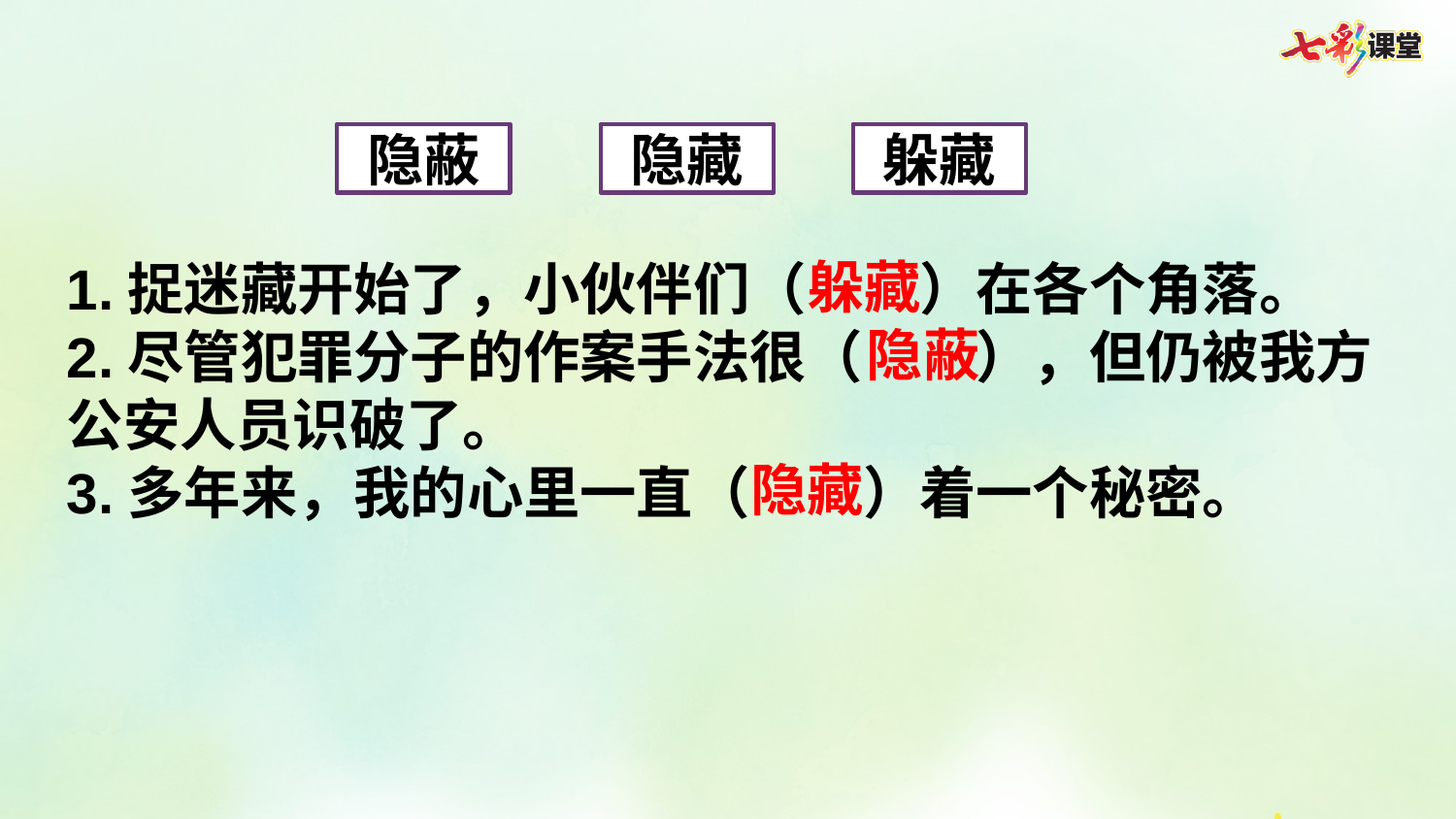

隐蔽
隐藏
躲藏
躲藏
1.捉迷藏开始了，小伙伴们（    ）在各个角落。
2.尽管犯罪分子的作案手法很（    ），但仍被我方公安人员识破了。
3.多年来，我的心里一直（    ）着一个秘密。
隐蔽
隐藏